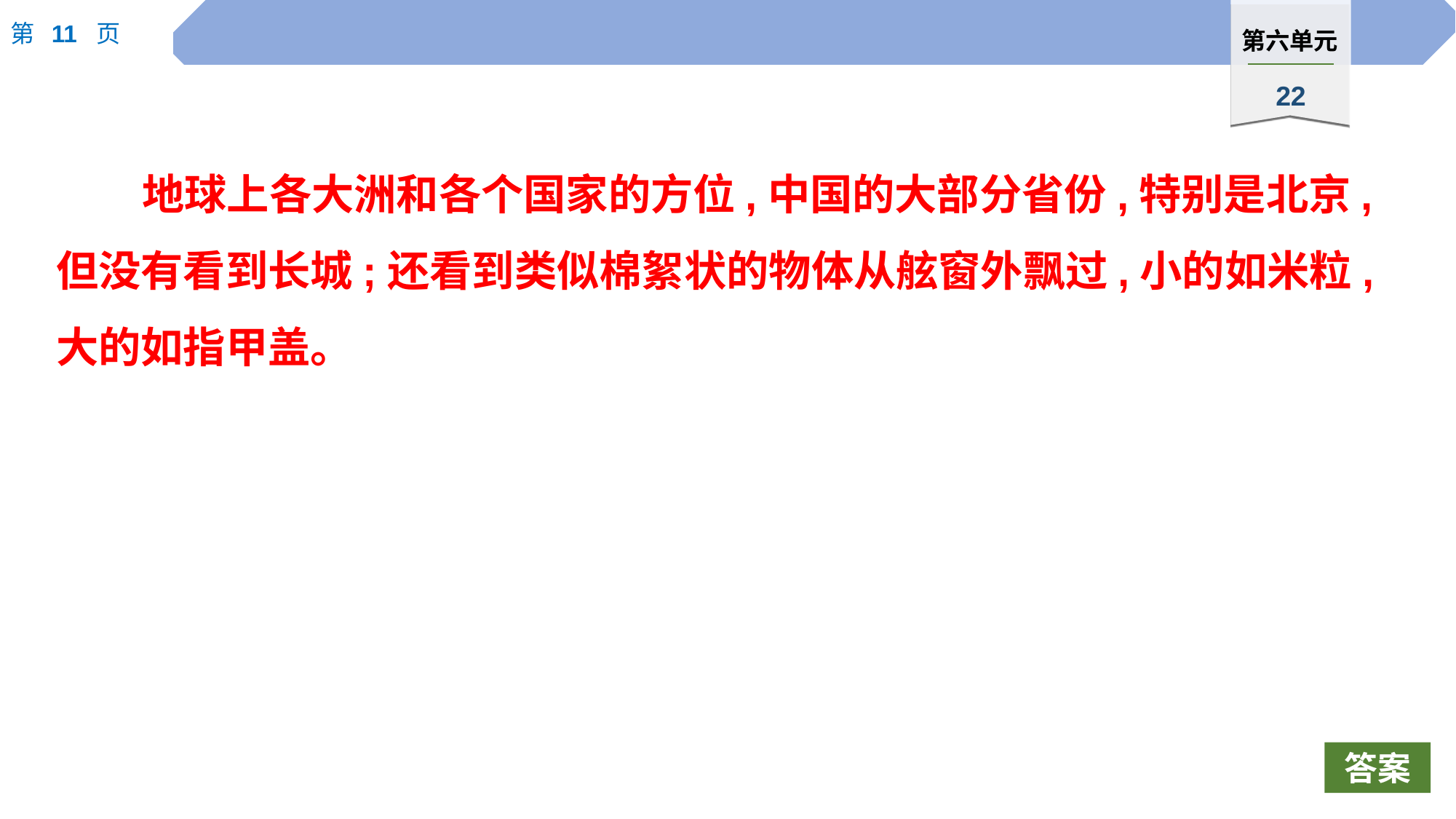

地球上各大洲和各个国家的方位,中国的大部分省份,特别是北京,但没有看到长城;还看到类似棉絮状的物体从舷窗外飘过,小的如米粒,大的如指甲盖。
答案